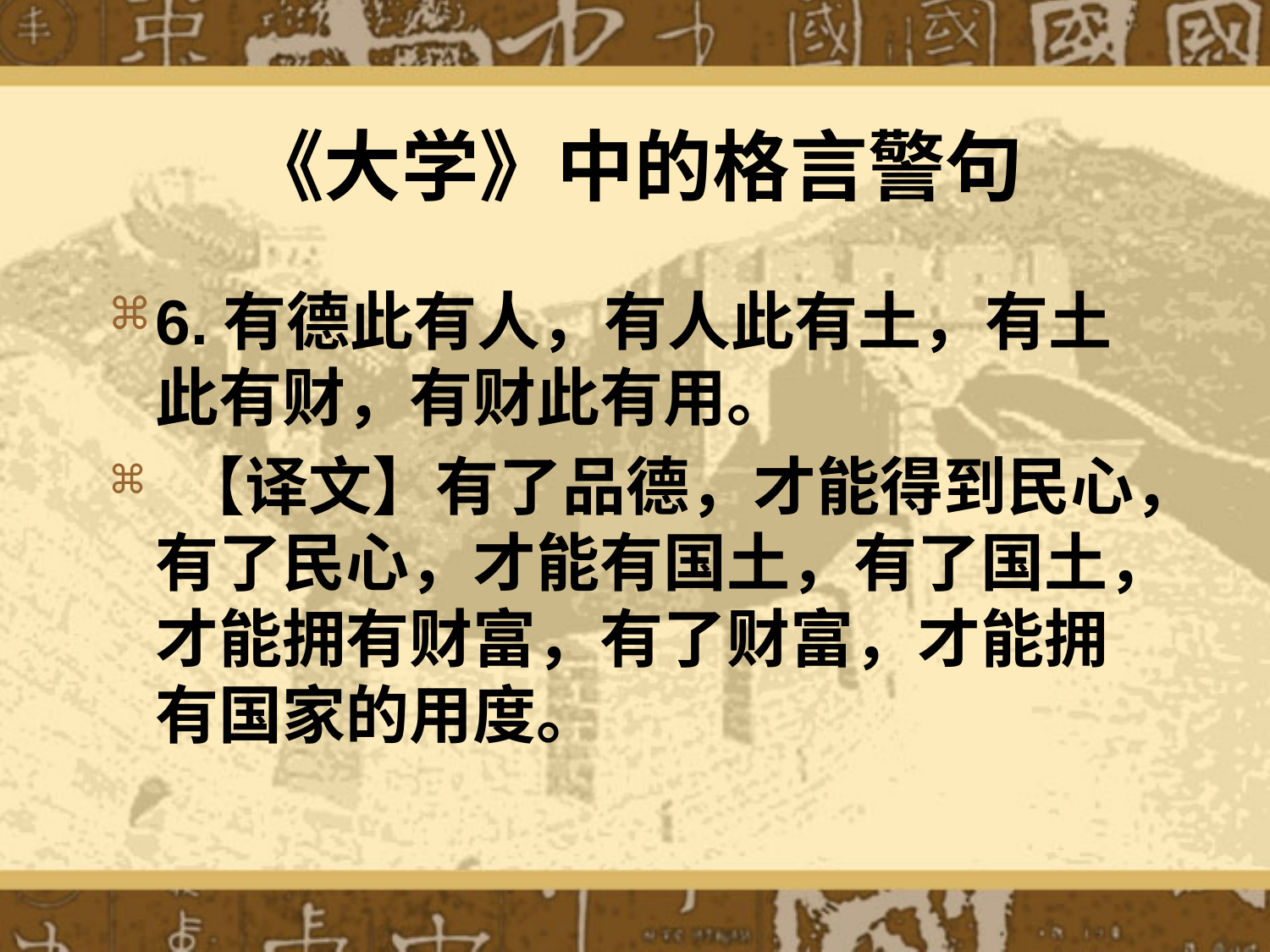

# 《大学》中的格言警句
6.有德此有人，有人此有土，有土此有财，有财此有用。
 【译文】有了品德，才能得到民心，有了民心，才能有国土，有了国土，才能拥有财富，有了财富，才能拥有国家的用度。